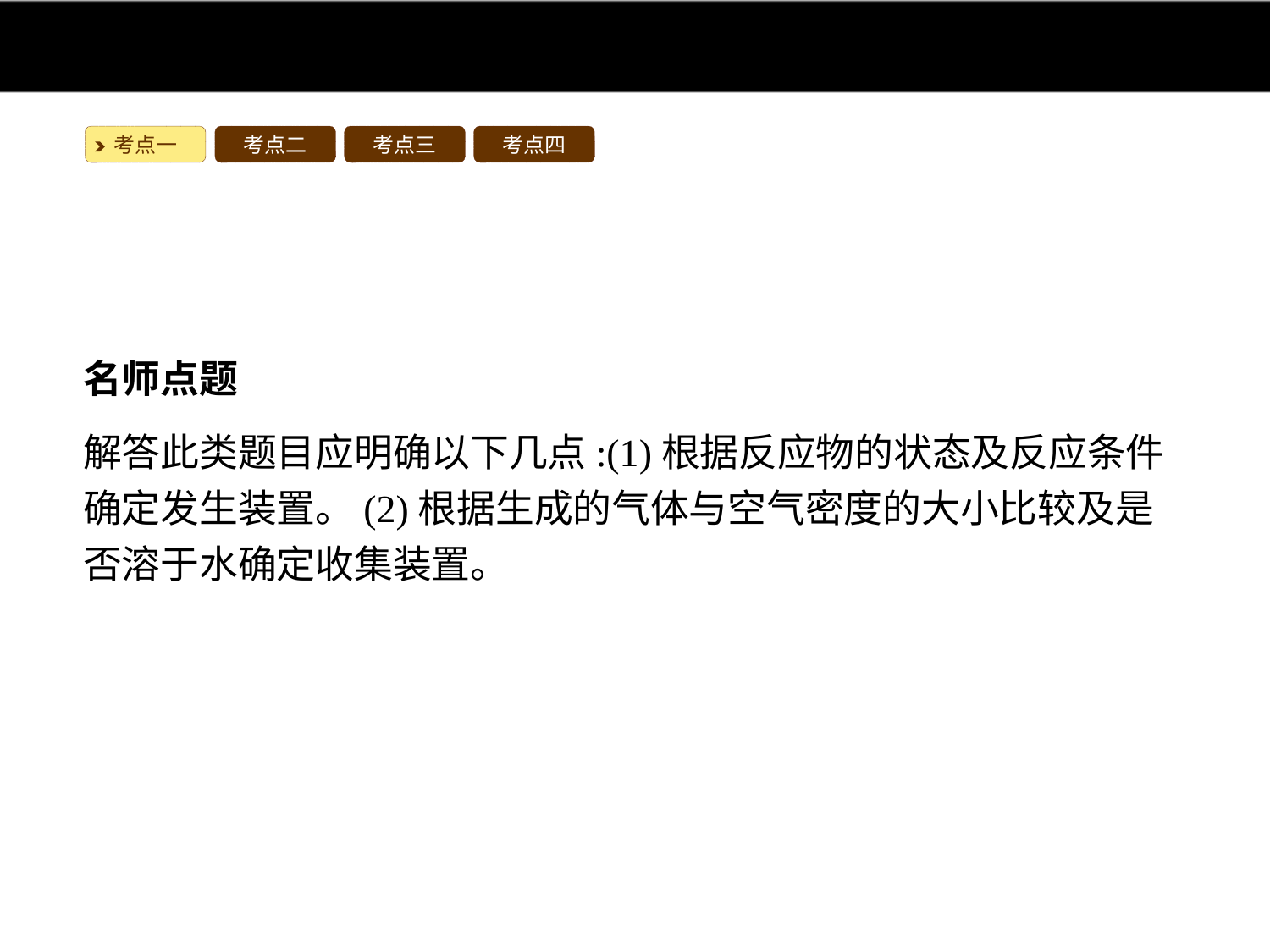

考点一
考点二
考点三
考点四

名师点题
解答此类题目应明确以下几点:(1)根据反应物的状态及反应条件确定发生装置。(2)根据生成的气体与空气密度的大小比较及是否溶于水确定收集装置。